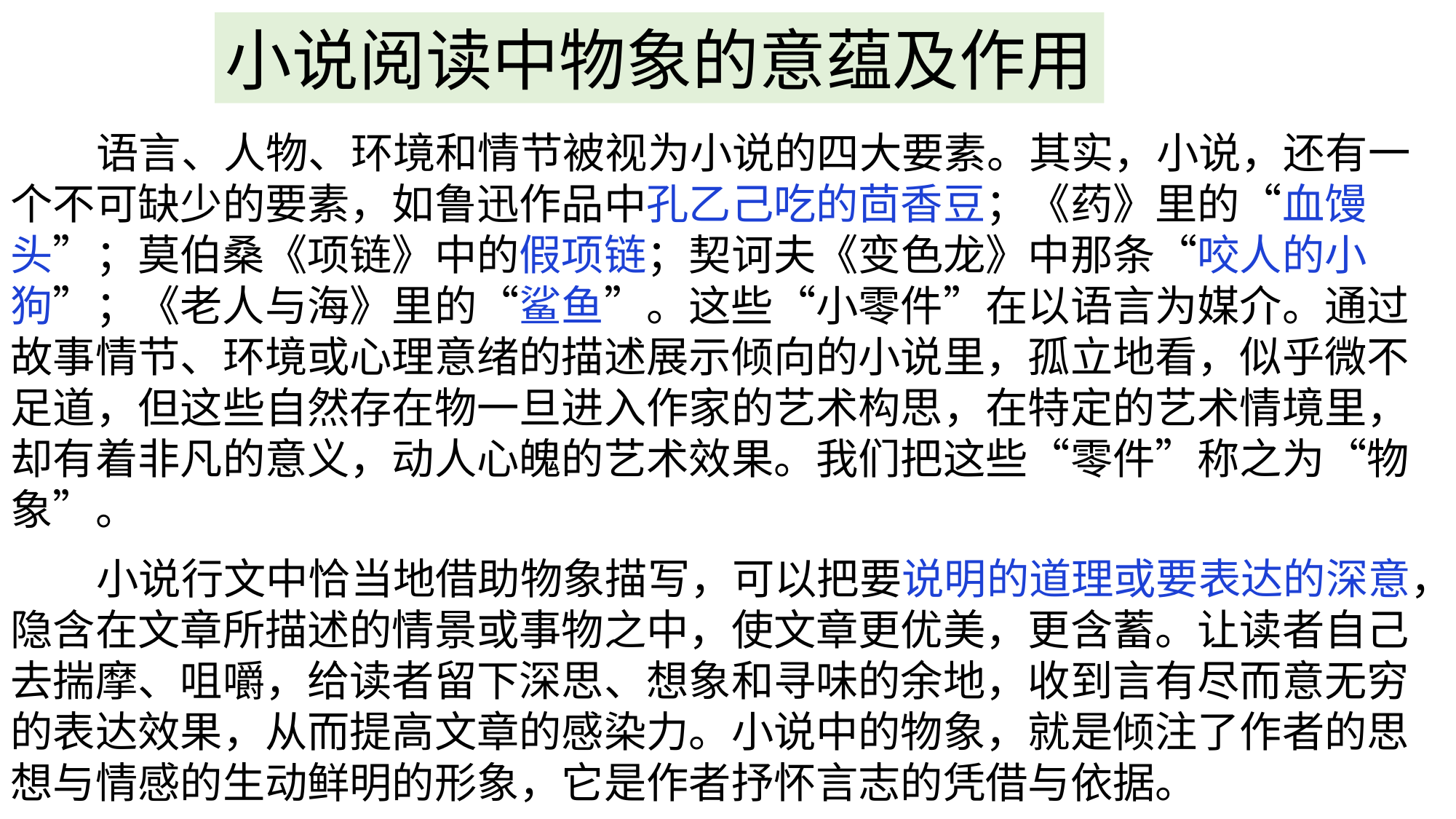

小说阅读中物象的意蕴及作用
        语言、人物、环境和情节被视为小说的四大要素。其实，小说，还有一个不可缺少的要素，如鲁迅作品中孔乙己吃的茴香豆；《药》里的“血馒头”；莫伯桑《项链》中的假项链；契诃夫《变色龙》中那条“咬人的小狗”；《老人与海》里的“鲨鱼”。这些“小零件”在以语言为媒介。通过故事情节、环境或心理意绪的描述展示倾向的小说里，孤立地看，似乎微不足道，但这些自然存在物一旦进入作家的艺术构思，在特定的艺术情境里，却有着非凡的意义，动人心魄的艺术效果。我们把这些“零件”称之为“物象”。
        小说行文中恰当地借助物象描写，可以把要说明的道理或要表达的深意，隐含在文章所描述的情景或事物之中，使文章更优美，更含蓄。让读者自己去揣摩、咀嚼，给读者留下深思、想象和寻味的余地，收到言有尽而意无穷的表达效果，从而提高文章的感染力。小说中的物象，就是倾注了作者的思想与情感的生动鲜明的形象，它是作者抒怀言志的凭借与依据。